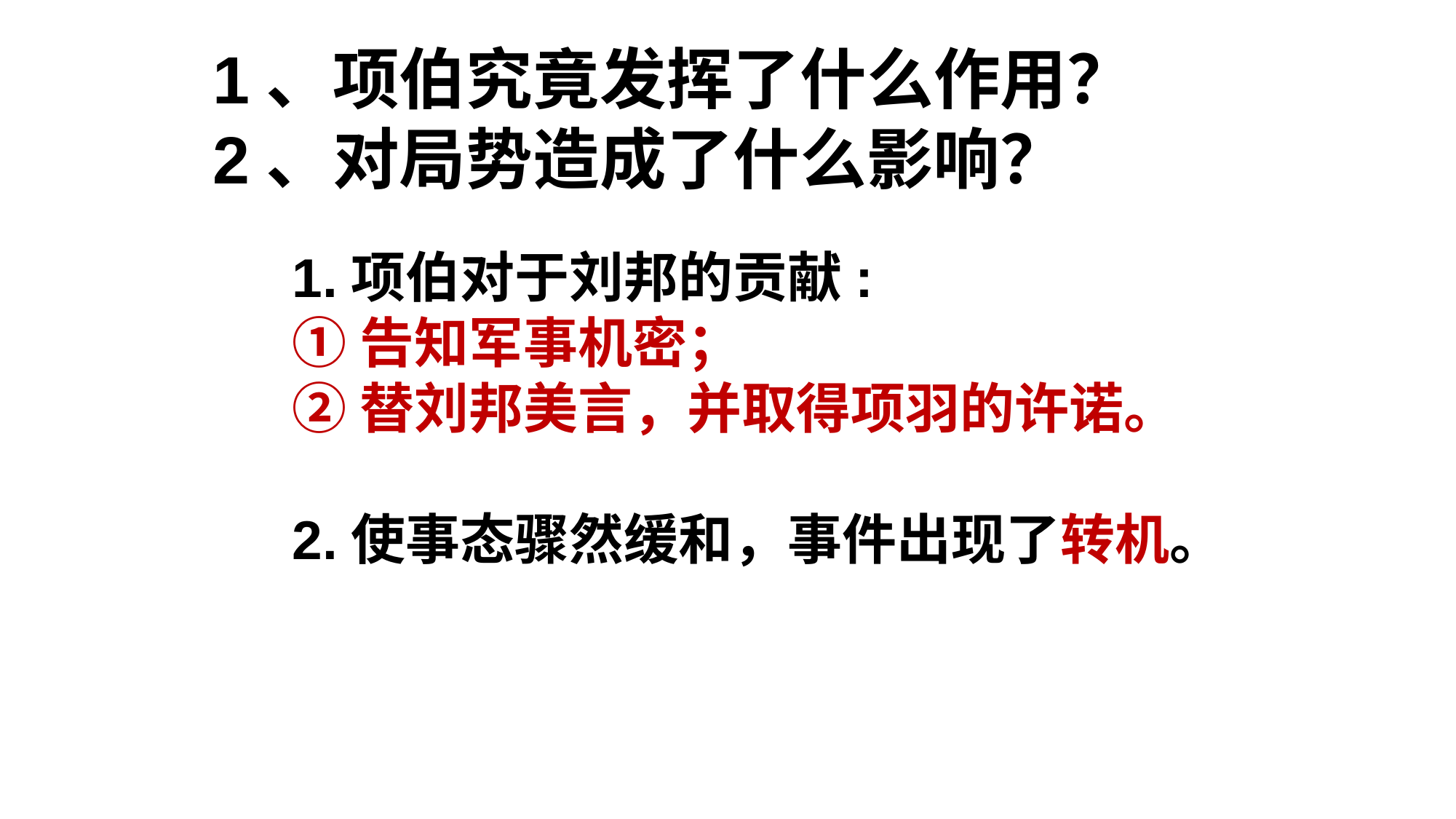

1、项伯究竟发挥了什么作用？
2、对局势造成了什么影响？
1.项伯对于刘邦的贡献:
①告知军事机密；
②替刘邦美言，并取得项羽的许诺。

2.使事态骤然缓和，事件出现了转机。